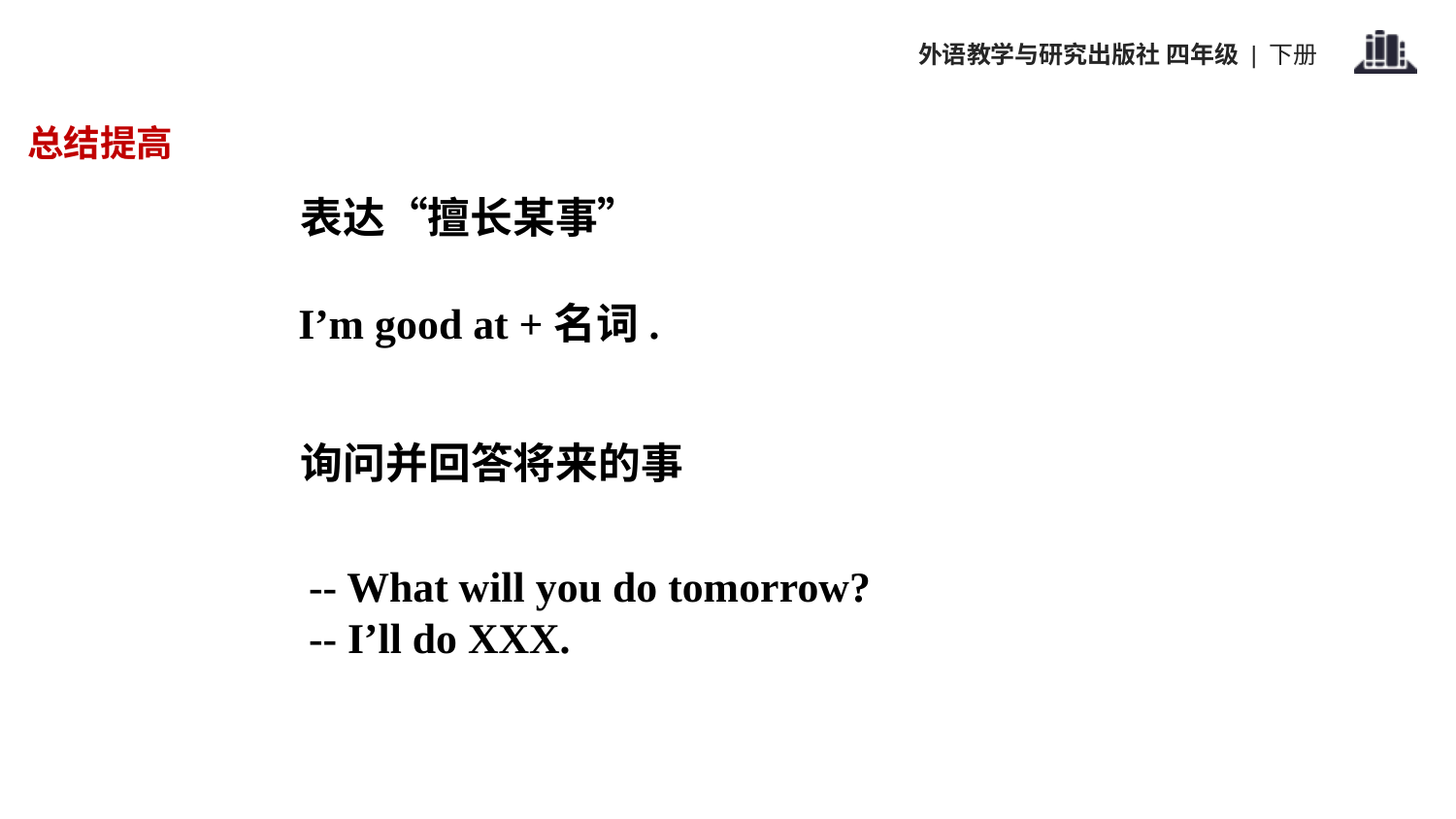

总结提高
表达“擅长某事”
I’m good at +名词.
询问并回答将来的事
-- What will you do tomorrow?
-- I’ll do XXX.